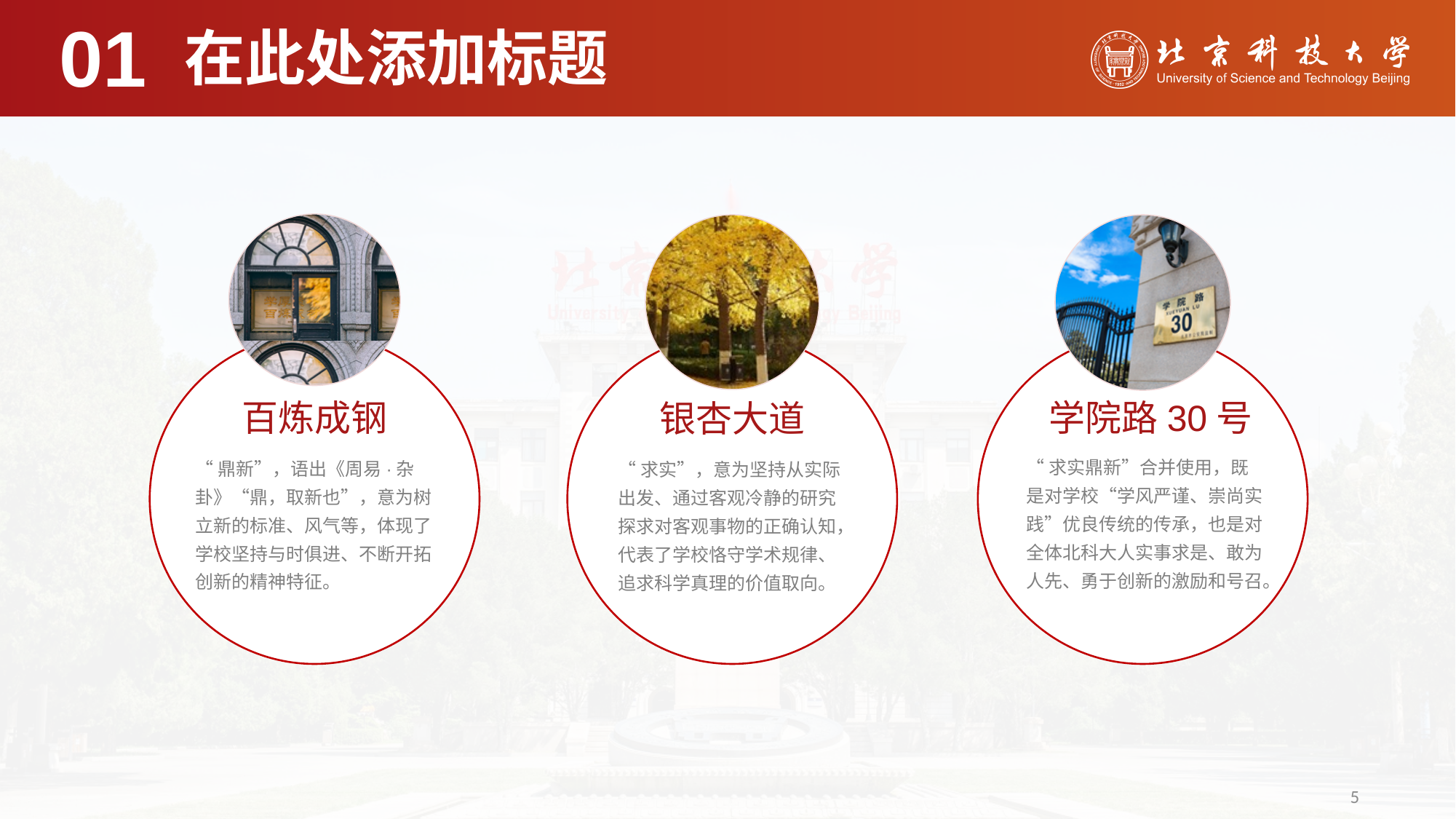

01
在此处添加标题

百炼成钢
学院路30号
银杏大道
“求实鼎新”合并使用，既是对学校“学风严谨、崇尚实践”优良传统的传承，也是对全体北科大人实事求是、敢为人先、勇于创新的激励和号召。
“鼎新”，语出《周易·杂卦》“鼎，取新也”，意为树立新的标准、风气等，体现了学校坚持与时俱进、不断开拓创新的精神特征。
“求实”，意为坚持从实际出发、通过客观冷静的研究探求对客观事物的正确认知，代表了学校恪守学术规律、追求科学真理的价值取向。